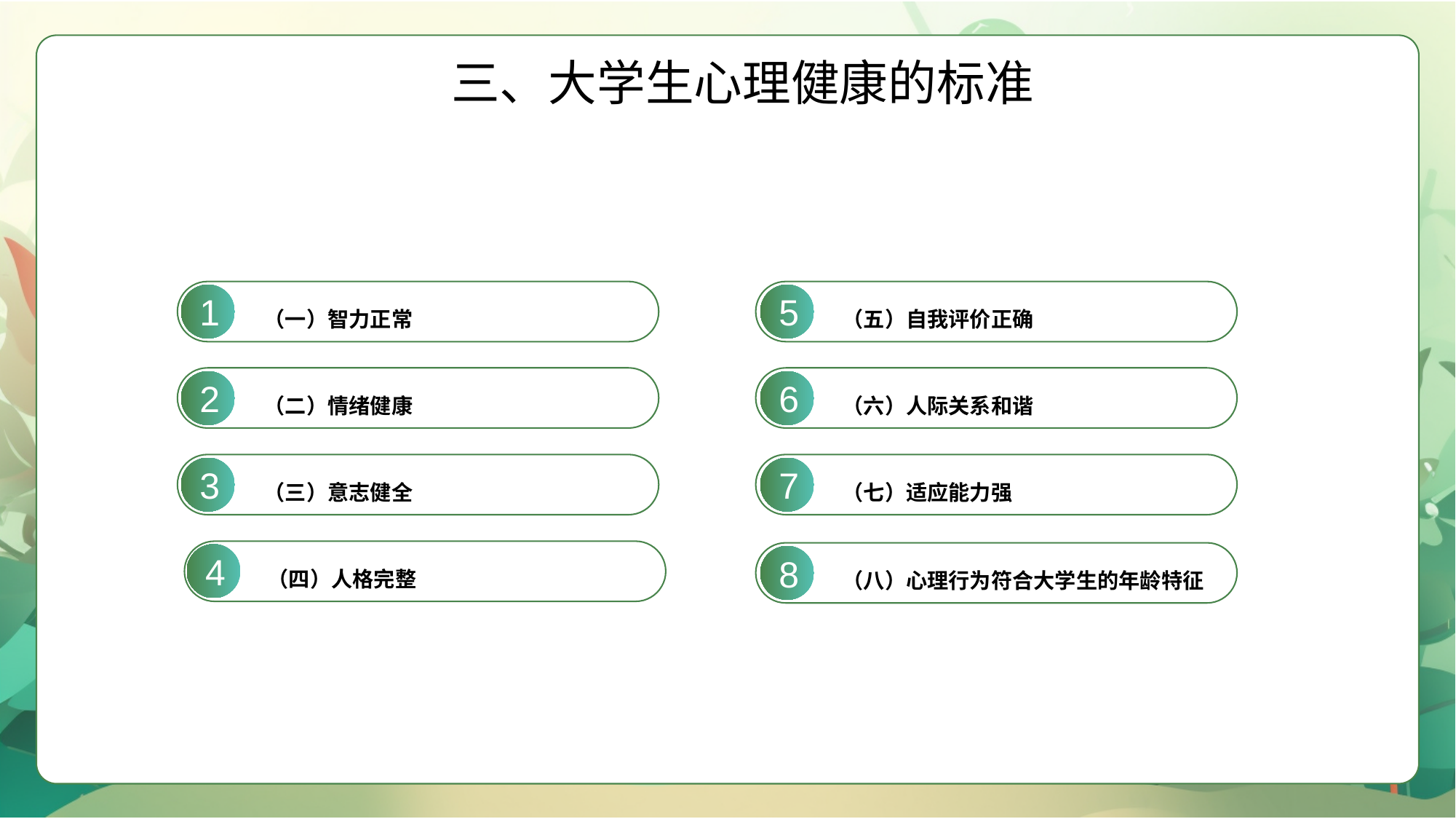

三、大学生心理健康的标准

（一）智力正常

（五）自我评价正确
1
5

（二）情绪健康

（六）人际关系和谐
2
6

（三）意志健全

（七）适应能力强
3
7

（四）人格完整

（八）心理行为符合大学生的年龄特征
4
8